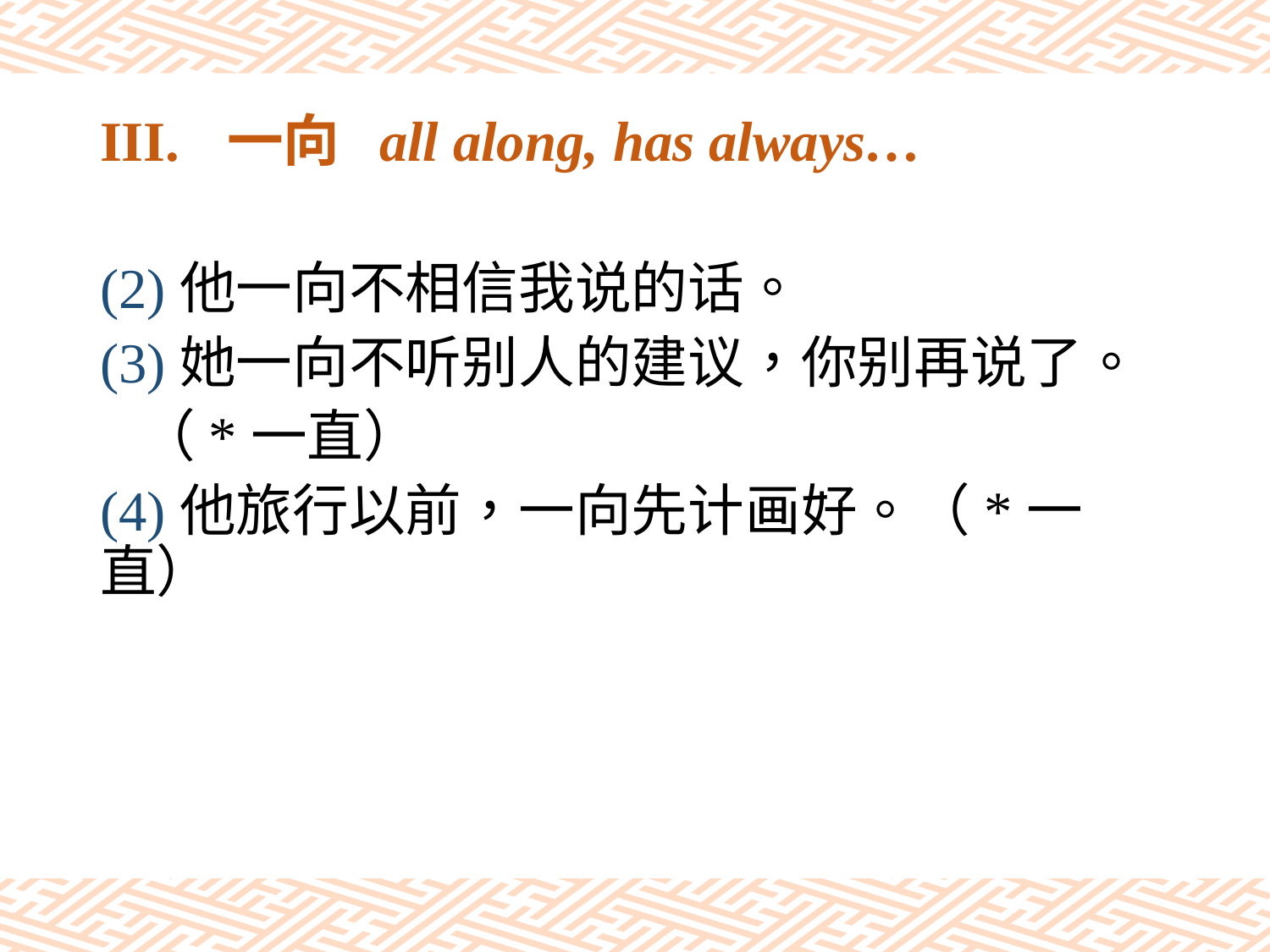

# III.	一向  all along, has always…
(2)他一向不相信我说的话。
(3)她一向不听别人的建议，你别再说了。
  （*一直）
(4)他旅行以前，一向先计画好。（*一直）